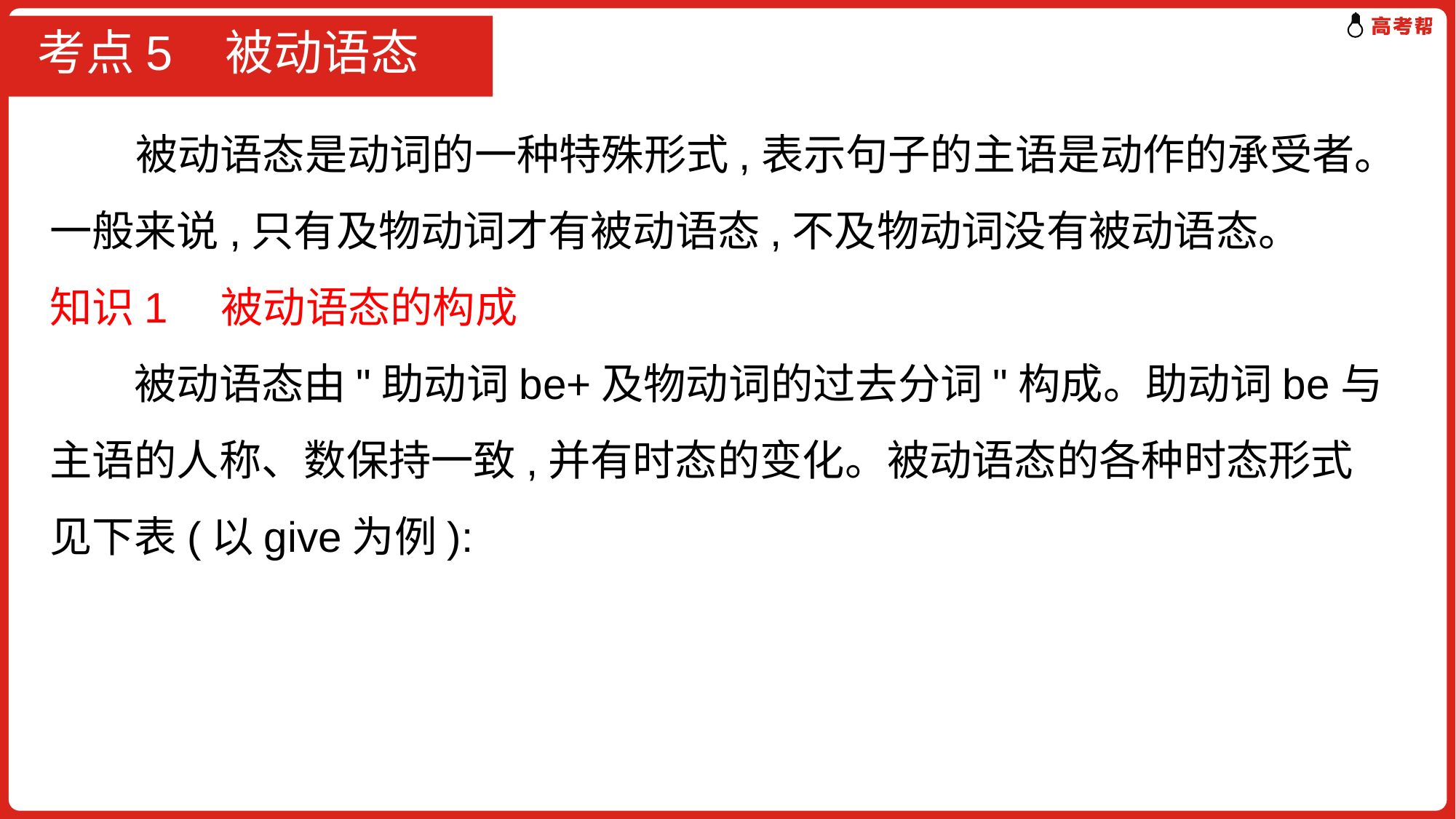

# 考点5   被动语态
        被动语态是动词的一种特殊形式,表示句子的主语是动作的承受者。一般来说,只有及物动词才有被动语态,不及物动词没有被动语态。
知识1　被动语态的构成
　　被动语态由"助动词be+及物动词的过去分词"构成。助动词be与主语的人称、数保持一致,并有时态的变化。被动语态的各种时态形式见下表(以give为例):